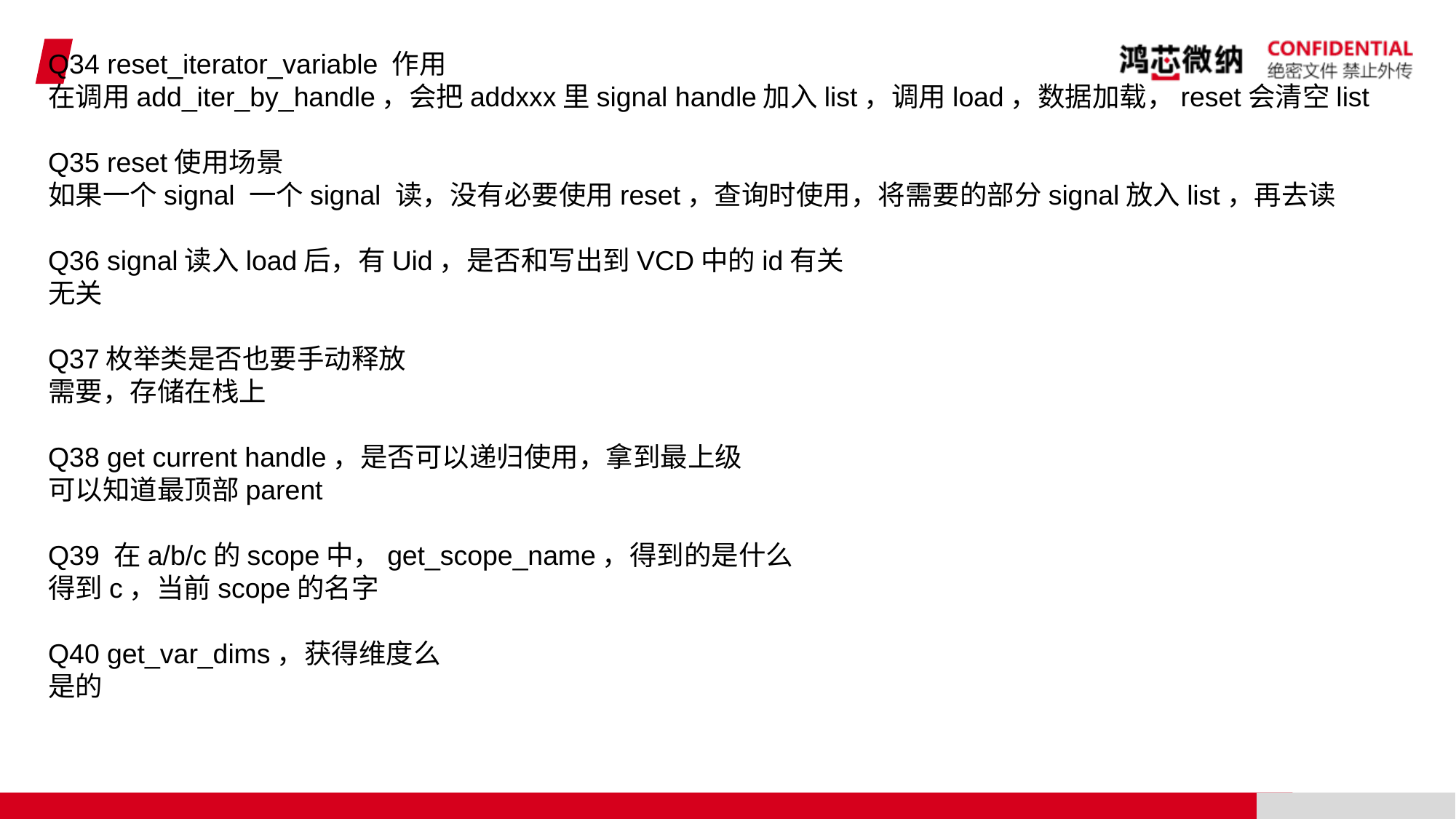

Q34 reset_iterator_variable 作用
在调用add_iter_by_handle，会把addxxx里signal handle加入list，调用load，数据加载，reset会清空list

Q35 reset使用场景
如果一个signal 一个signal 读，没有必要使用reset，查询时使用，将需要的部分signal放入list，再去读

Q36 signal读入load后，有Uid，是否和写出到VCD中的id有关
无关

Q37枚举类是否也要手动释放
需要，存储在栈上

Q38 get current handle，是否可以递归使用，拿到最上级
可以知道最顶部parent

Q39 在a/b/c的scope中，get_scope_name，得到的是什么
得到c，当前scope的名字

Q40 get_var_dims，获得维度么
是的